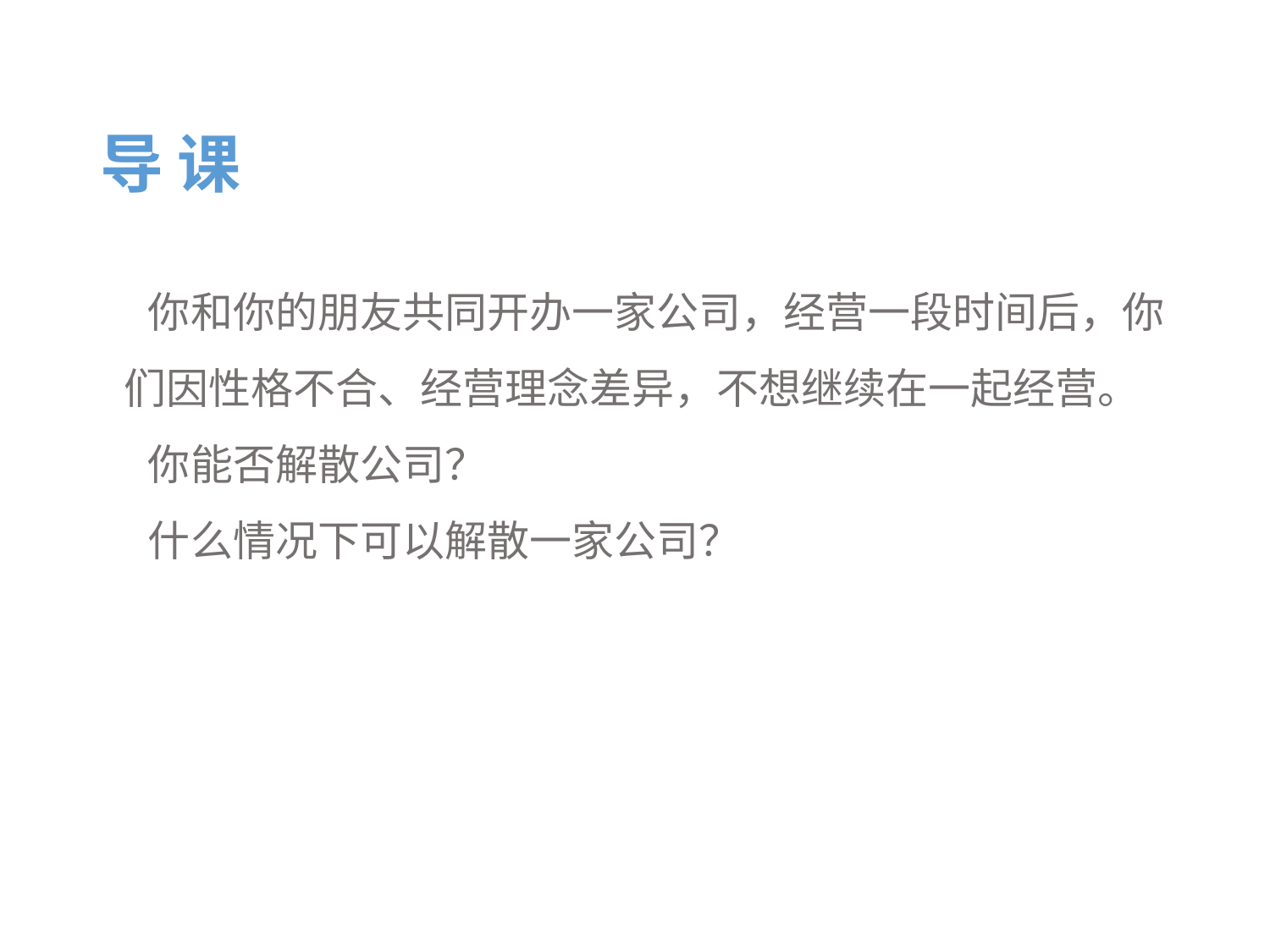

# 导 课
    你和你的朋友共同开办一家公司，经营一段时间后，你们因性格不合、经营理念差异，不想继续在一起经营。
    你能否解散公司？
    什么情况下可以解散一家公司？